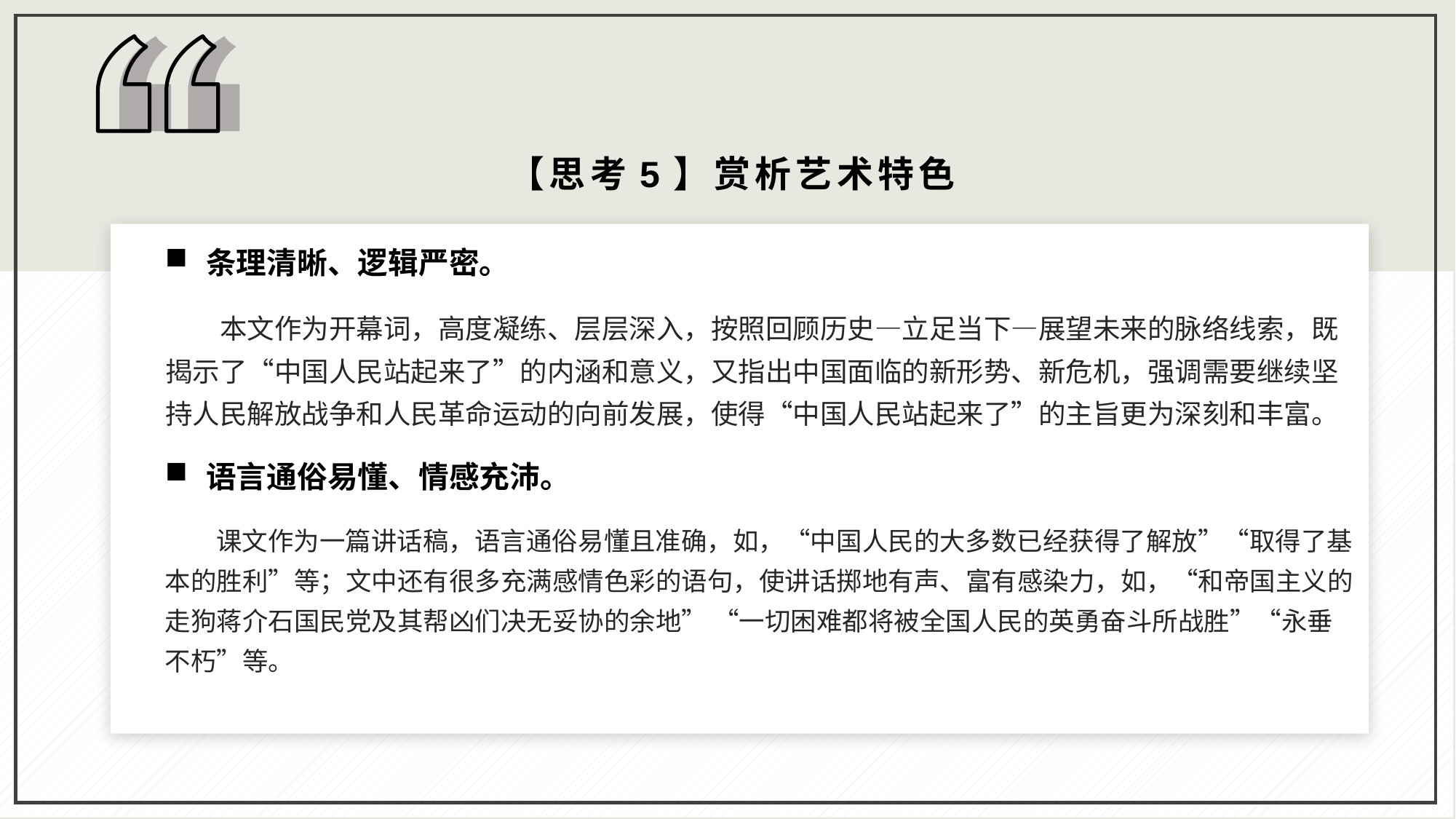

【思考5】赏析艺术特色

条理清晰、逻辑严密。

本文作为开幕词，高度凝练、层层深入，按照回顾历史—立足当下—展望未来的脉络线索，既揭示了“中国人民站起来了”的内涵和意义，又指出中国面临的新形势、新危机，强调需要继续坚持人民解放战争和人民革命运动的向前发展，使得“中国人民站起来了”的主旨更为深刻和丰富。
语言通俗易懂、情感充沛。

课文作为一篇讲话稿，语言通俗易懂且准确，如，“中国人民的大多数已经获得了解放”“取得了基本的胜利”等；文中还有很多充满感情色彩的语句，使讲话掷地有声、富有感染力，如，“和帝国主义的走狗蒋介石国民党及其帮凶们决无妥协的余地” “一切困难都将被全国人民的英勇奋斗所战胜”“永垂不朽”等。